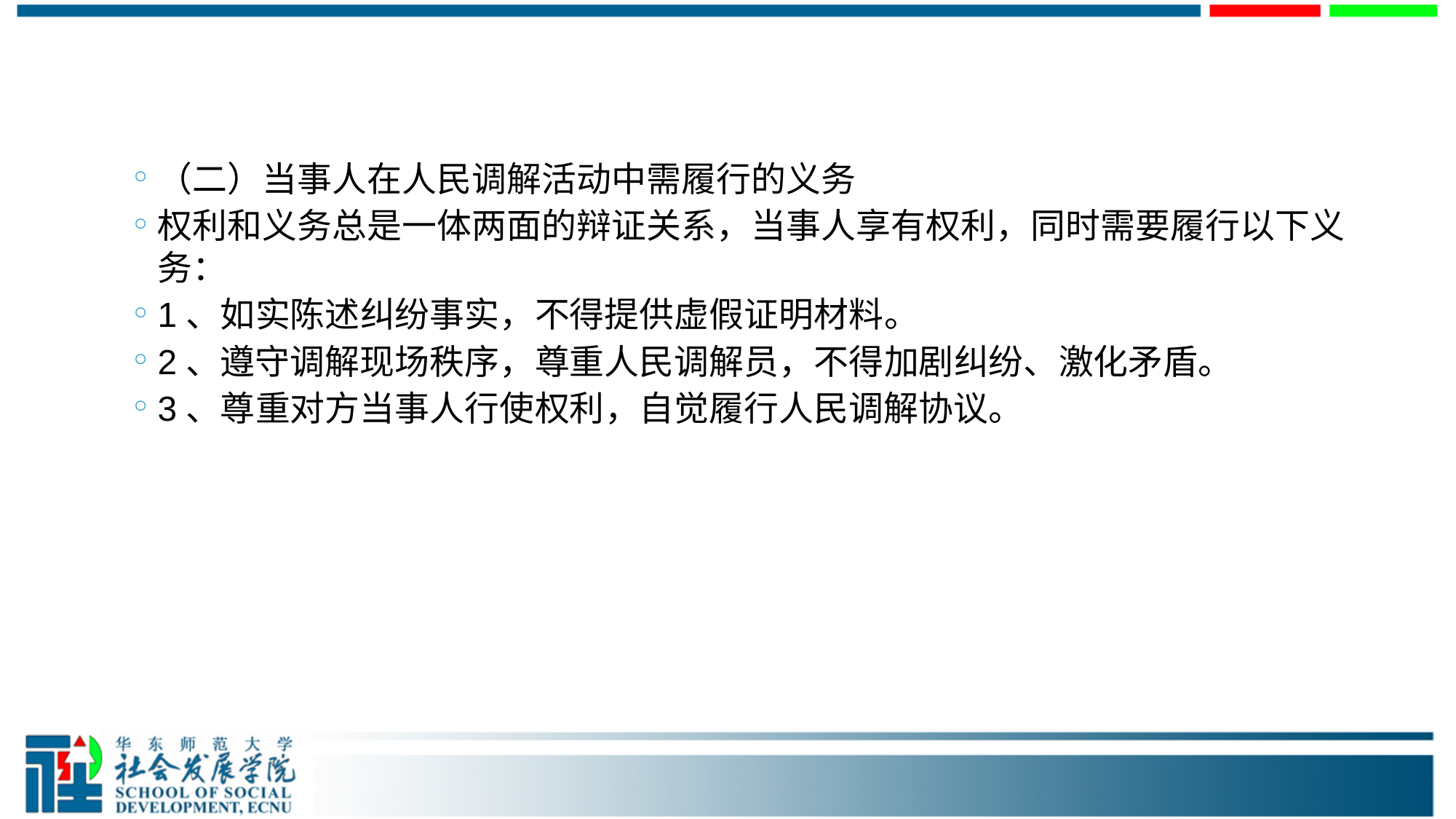

#
（二）当事人在人民调解活动中需履行的义务
权利和义务总是一体两面的辩证关系，当事人享有权利，同时需要履行以下义务：
1、如实陈述纠纷事实，不得提供虚假证明材料。
2、遵守调解现场秩序，尊重人民调解员，不得加剧纠纷、激化矛盾。
3、尊重对方当事人行使权利，自觉履行人民调解协议。